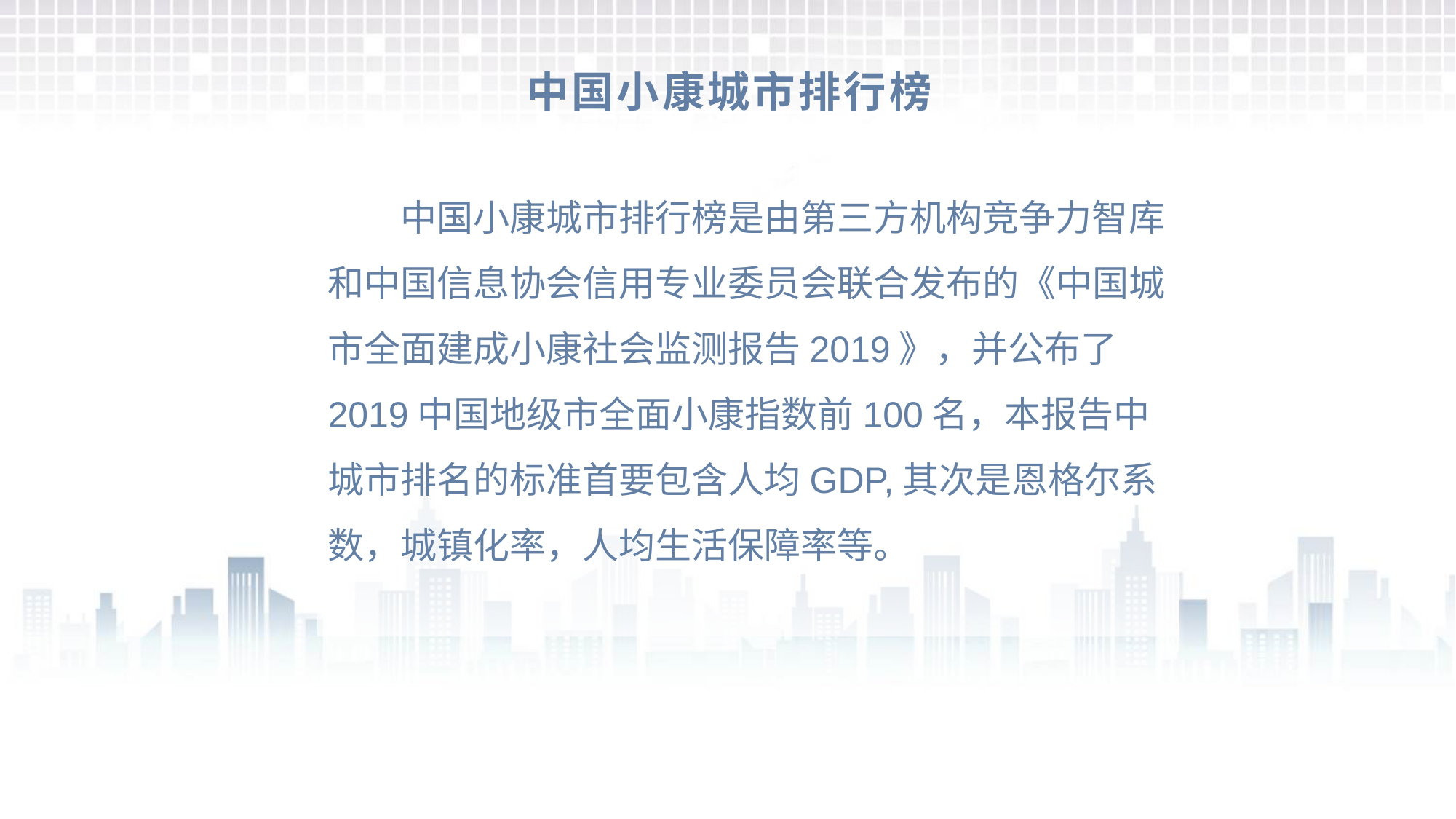

# 中国小康城市排行榜
中国小康城市排行榜是由第三方机构竞争力智库和中国信息协会信用专业委员会联合发布的《中国城市全面建成小康社会监测报告2019》，并公布了2019中国地级市全面小康指数前100名，本报告中城市排名的标准首要包含人均GDP,其次是恩格尔系数，城镇化率，人均生活保障率等。